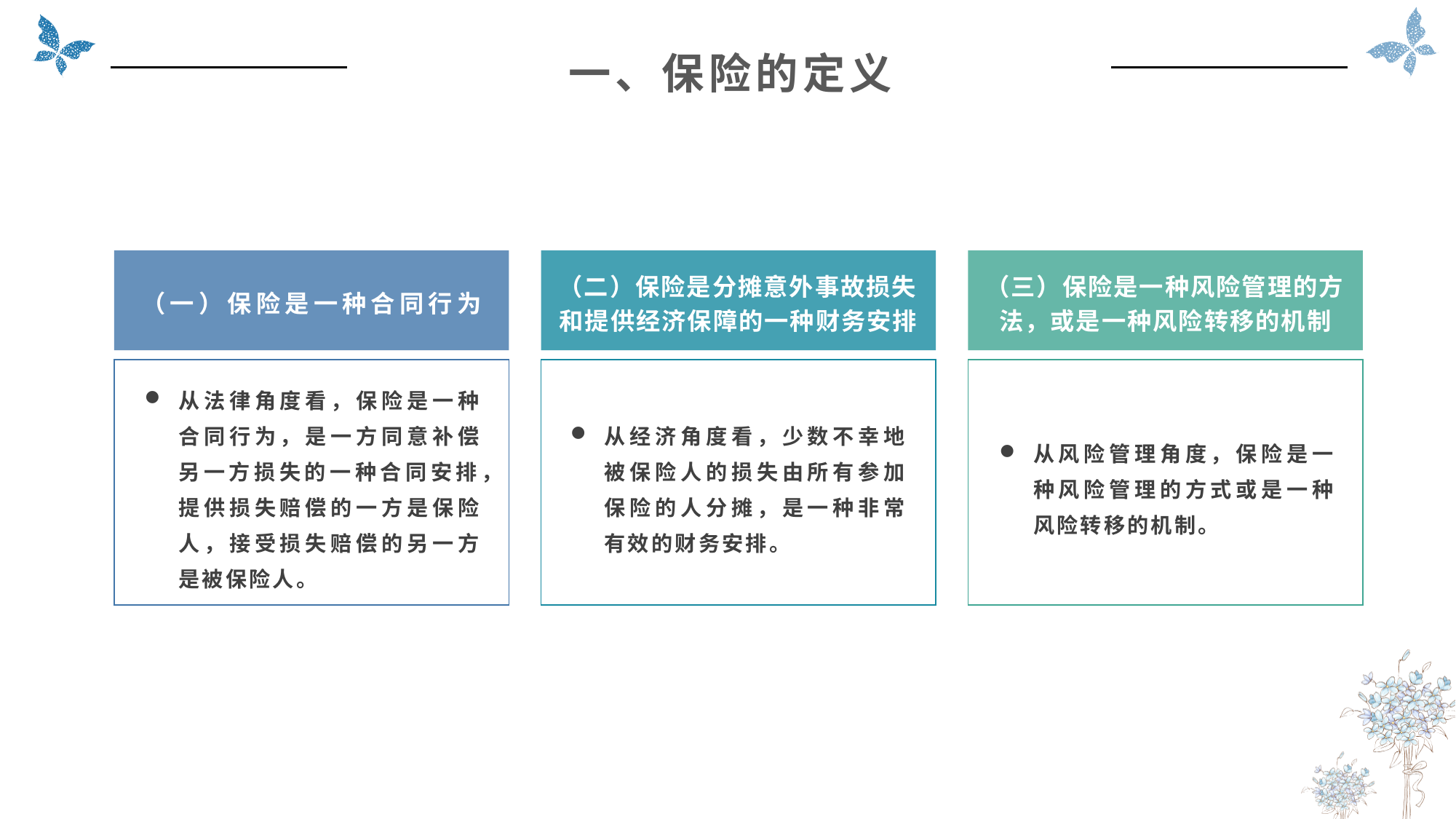

一、保险的定义

（二）保险是分摊意外事故损失和提供经济保障的一种财务安排
（三）保险是一种风险管理的方法，或是一种风险转移的机制
（一）保险是一种合同行为

从法律角度看，保险是一种合同行为，是一方同意补偿另一方损失的一种合同安排，提供损失赔偿的一方是保险人，接受损失赔偿的另一方是被保险人。
从经济角度看，少数不幸地被保险人的损失由所有参加保险的人分摊，是一种非常有效的财务安排。
从风险管理角度，保险是一种风险管理的方式或是一种风险转移的机制。